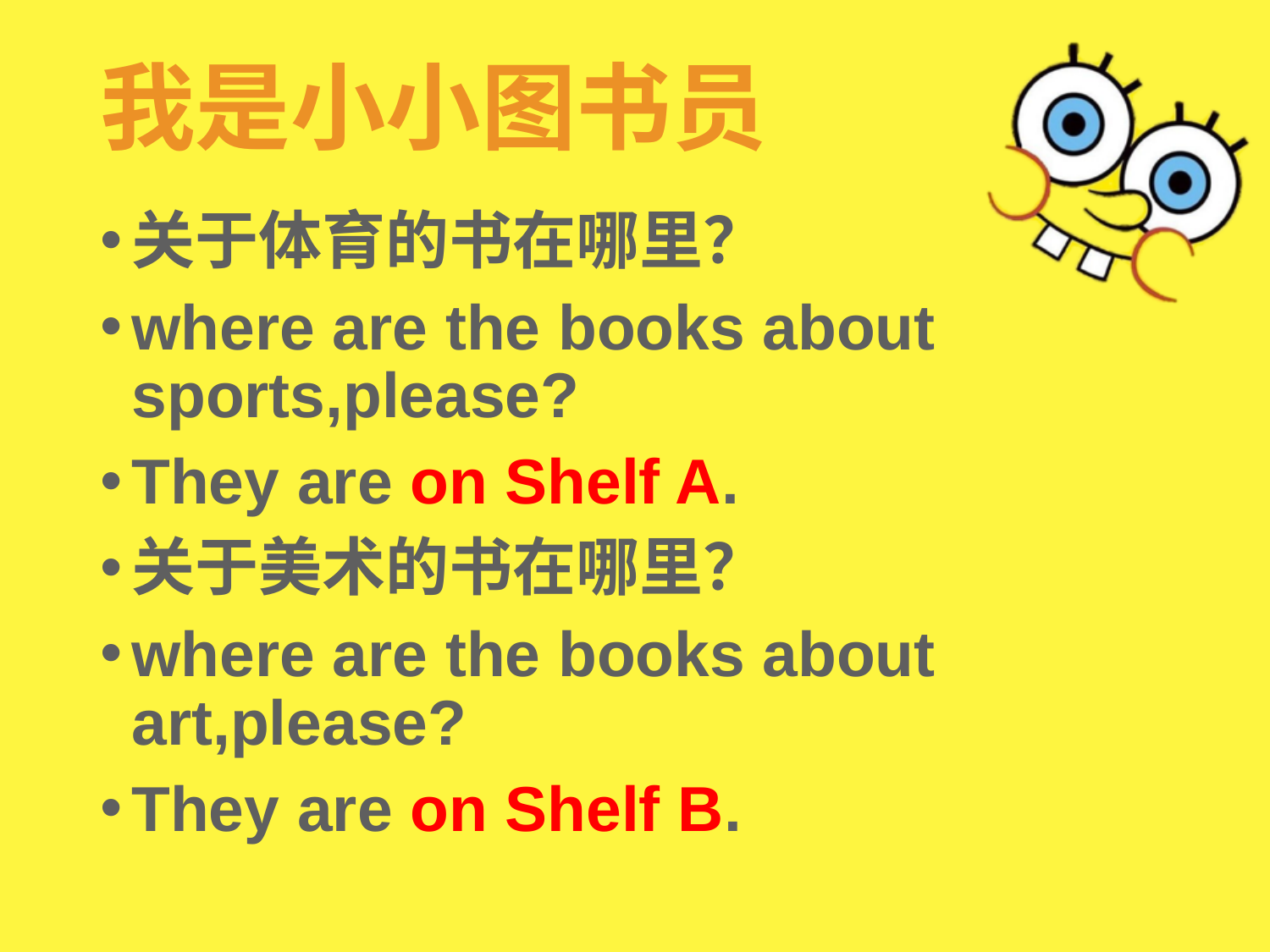

# 我是小小图书员
关于体育的书在哪里？
where are the books about sports,please?
They are on Shelf A.
关于美术的书在哪里？
where are the books about art,please?
They are on Shelf B.